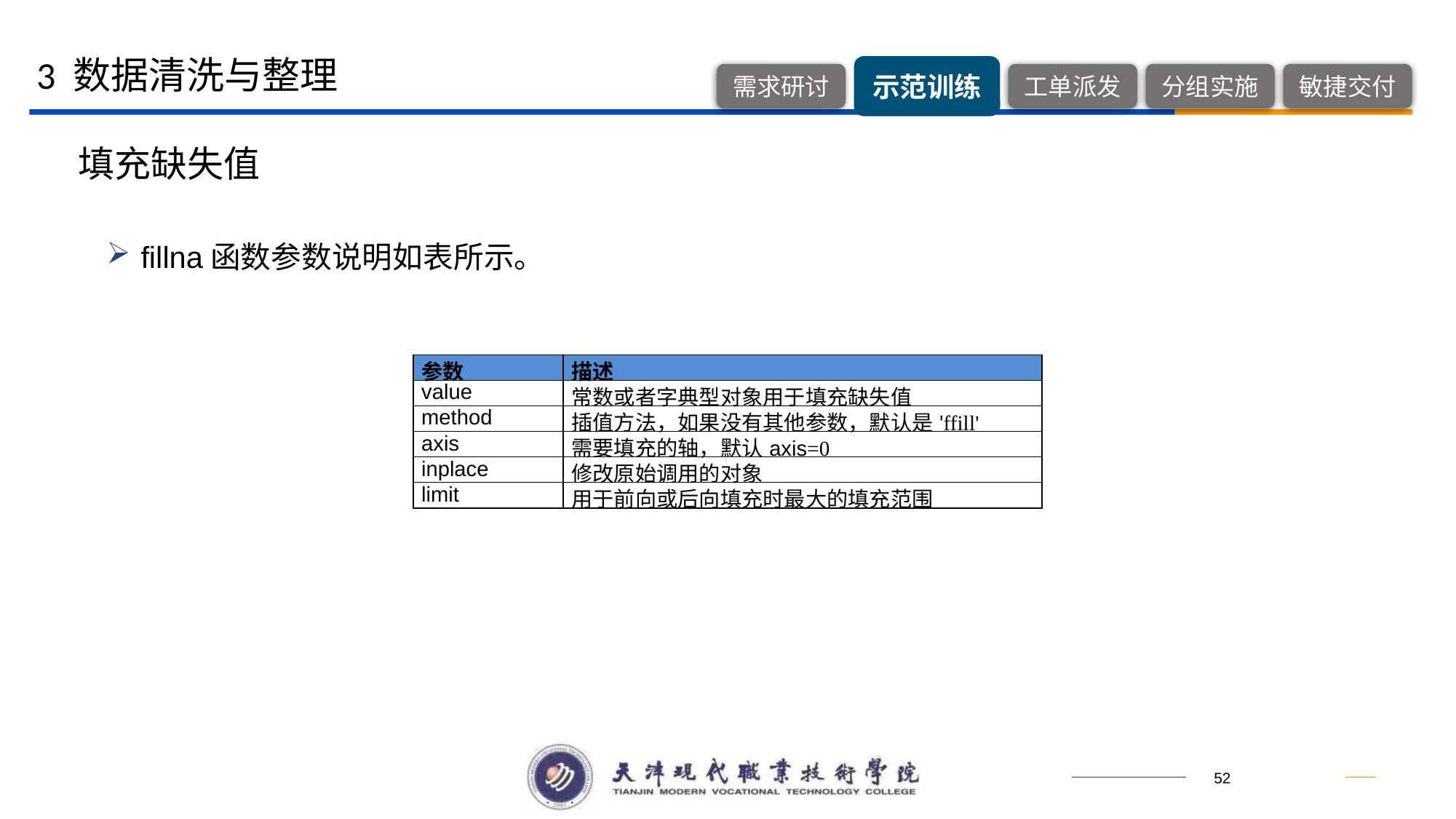

3 数据清洗与整理

填充缺失值
fillna函数参数说明如表所示。
| 参数 | 描述 |
| --- | --- |
| value | 常数或者字典型对象用于填充缺失值 |
| method | 插值方法，如果没有其他参数，默认是'ffill' |
| axis | 需要填充的轴，默认axis=0 |
| inplace | 修改原始调用的对象 |
| limit | 用于前向或后向填充时最大的填充范围 |